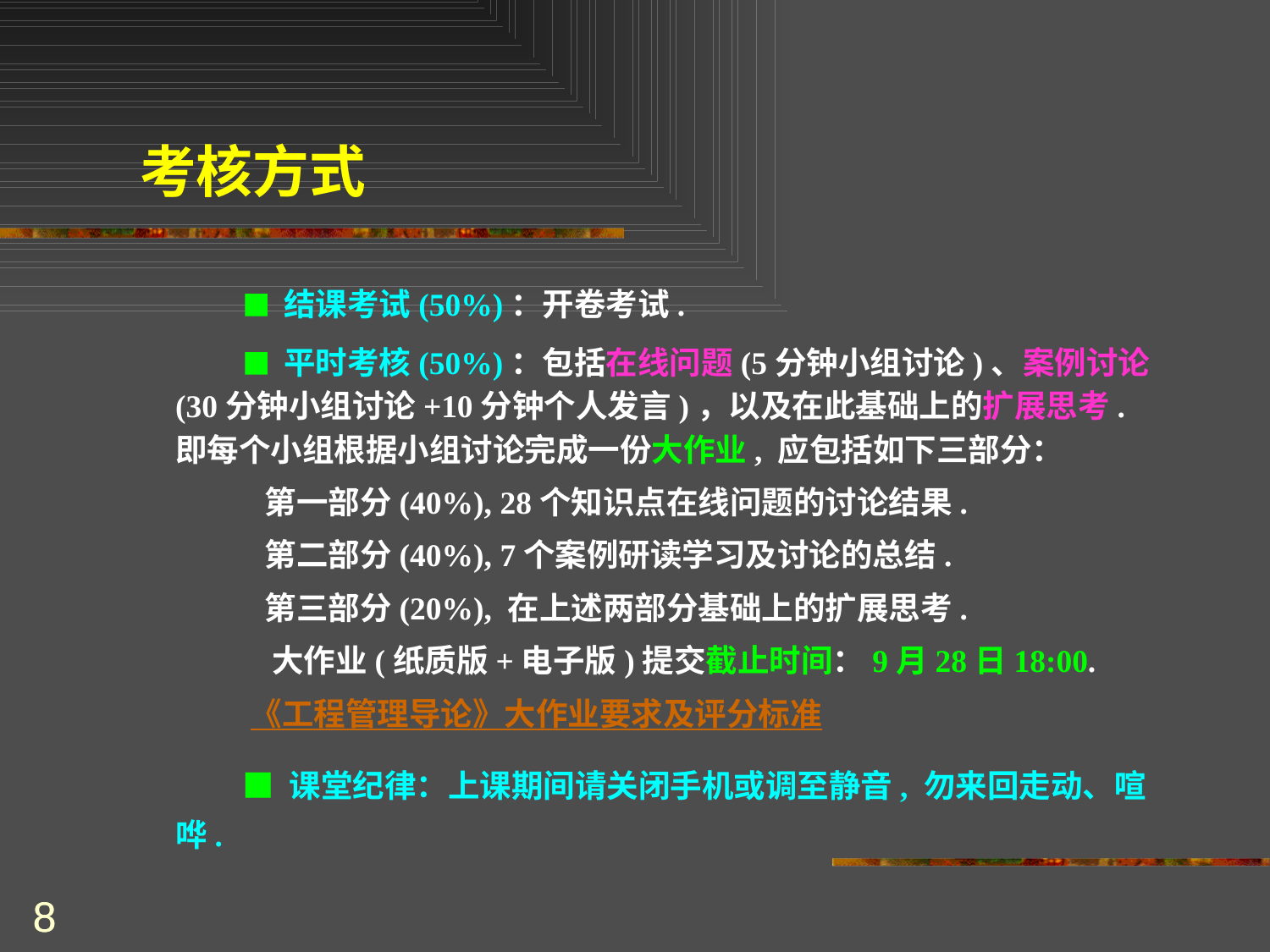

考核方式
                ■ 结课考试(50%)：开卷考试.
                ■ 平时考核(50%)：包括在线问题(5分钟小组讨论)、案例讨论(30分钟小组讨论+10分钟个人发言)，以及在此基础上的扩展思考.  即每个小组根据小组讨论完成一份大作业, 应包括如下三部分：
                  第一部分(40%), 28个知识点在线问题的讨论结果.
                  第二部分(40%), 7个案例研读学习及讨论的总结.
                  第三部分(20%), 在上述两部分基础上的扩展思考.
                   大作业(纸质版+电子版)提交截止时间：9月28日18:00.
                《工程管理导论》大作业要求及评分标准
                ■ 课堂纪律：上课期间请关闭手机或调至静音, 勿来回走动、喧哗.

8
8